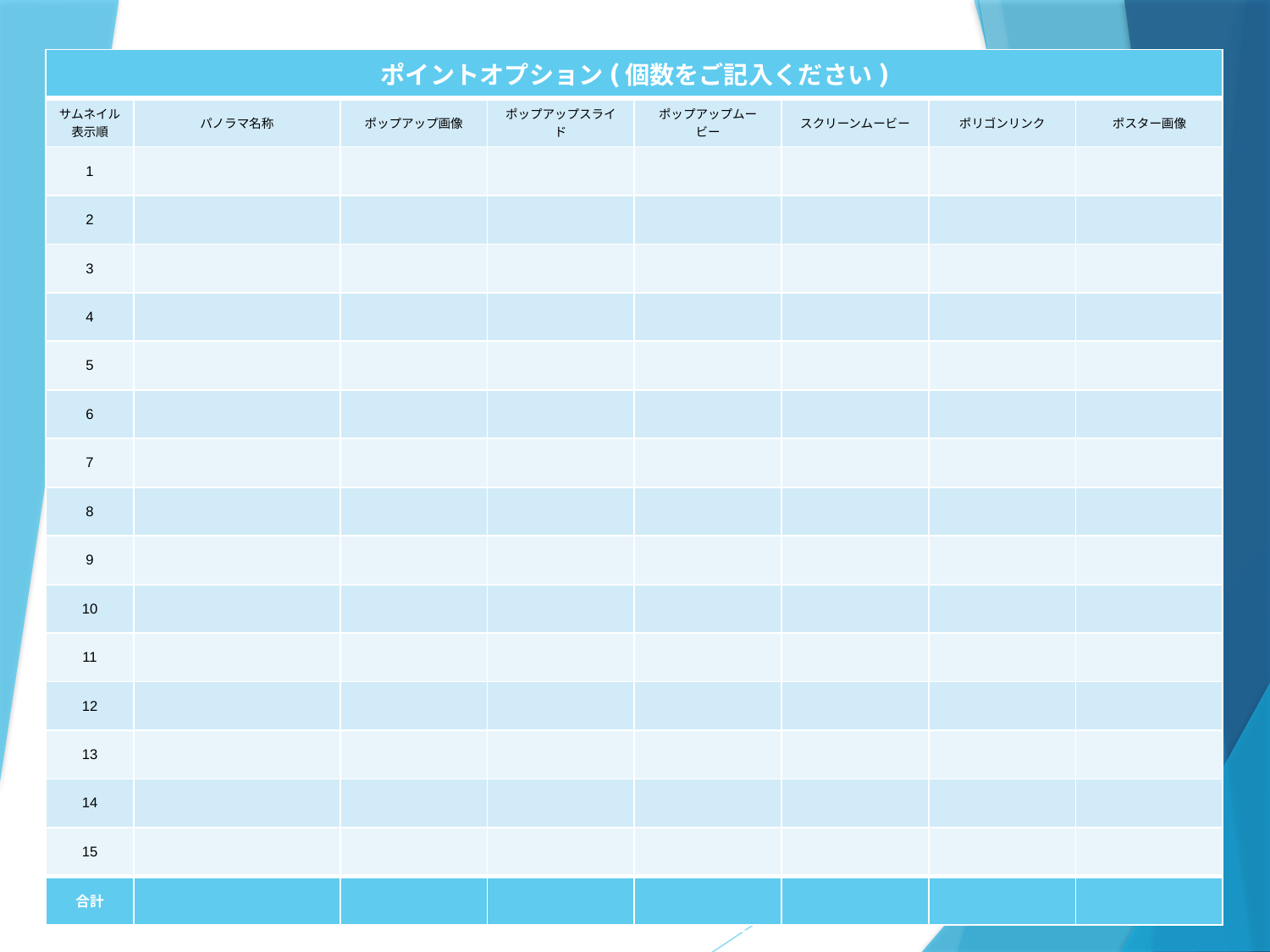

| ポイントオプション(個数をご記入ください) |  |  |  |  |  |  |  |
| --- | --- | --- | --- | --- | --- | --- | --- |
| サムネイル表示順 | パノラマ名称 | ポップアップ画像 | ポップアップスライド | ポップアップムービー | スクリーンムービー | ポリゴンリンク | ポスター画像 |
| 1 |  |  |  |  |  |  |  |
| 2 |  |  |  |  |  |  |  |
| 3 |  |  |  |  |  |  |  |
| 4 |  |  |  |  |  |  |  |
| 5 |  |  |  |  |  |  |  |
| 6 |  |  |  |  |  |  |  |
| 7 |  |  |  |  |  |  |  |
| 8 |  |  |  |  |  |  |  |
| 9 |  |  |  |  |  |  |  |
| 10 |  |  |  |  |  |  |  |
| 11 |  |  |  |  |  |  |  |
| 12 |  |  |  |  |  |  |  |
| 13 |  |  |  |  |  |  |  |
| 14 |  |  |  |  |  |  |  |
| 15 |  |  |  |  |  |  |  |
| 合計 |  |  |  |  |  |  |  |

撮影・制作　株式会社Leoline